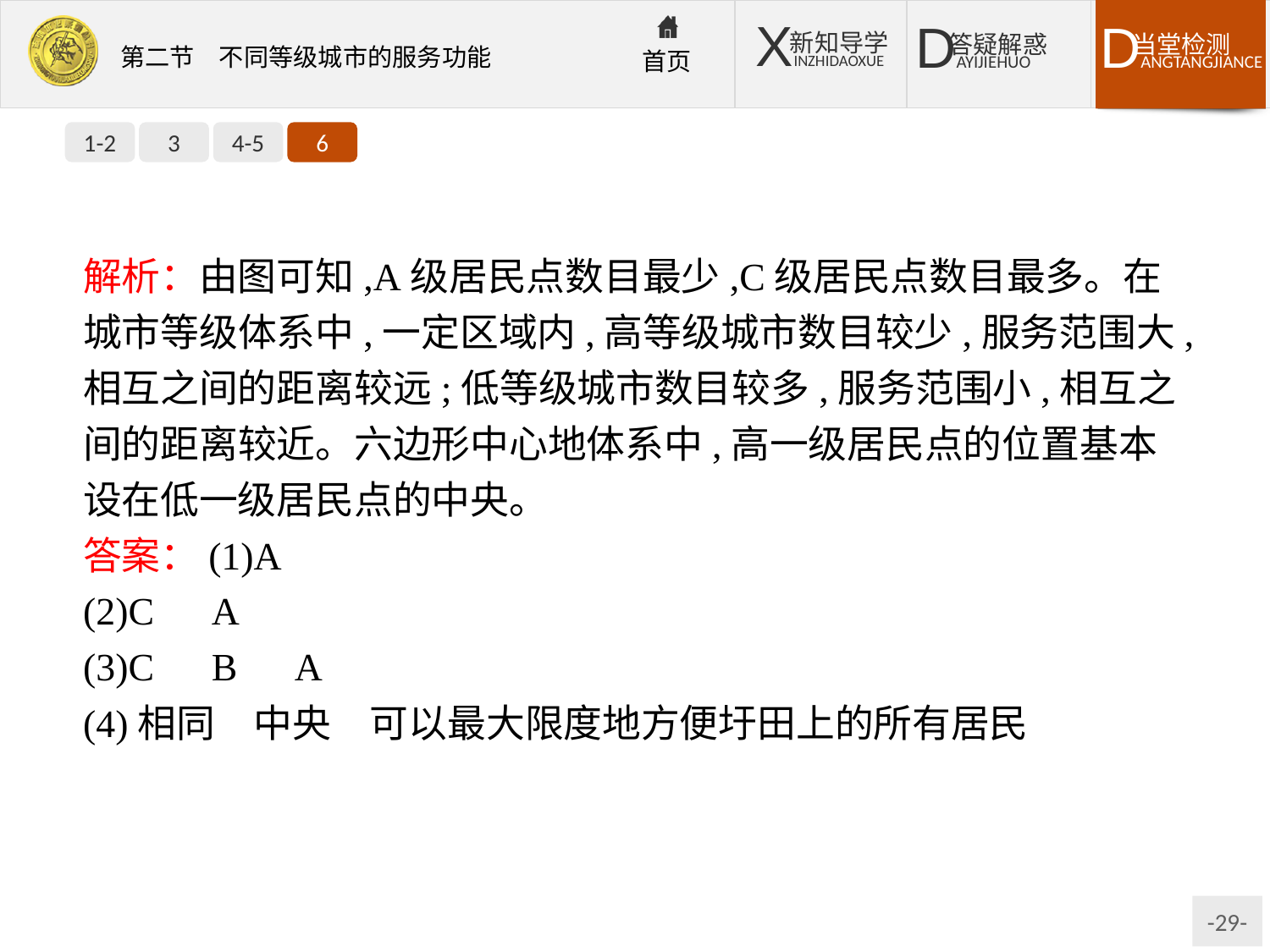

1-2
3
4-5
6
解析：由图可知,A级居民点数目最少,C级居民点数目最多。在城市等级体系中,一定区域内,高等级城市数目较少,服务范围大,相互之间的距离较远;低等级城市数目较多,服务范围小,相互之间的距离较近。六边形中心地体系中,高一级居民点的位置基本设在低一级居民点的中央。
答案：(1)A
(2)C　A
(3)C　B　A
(4)相同　中央　可以最大限度地方便圩田上的所有居民